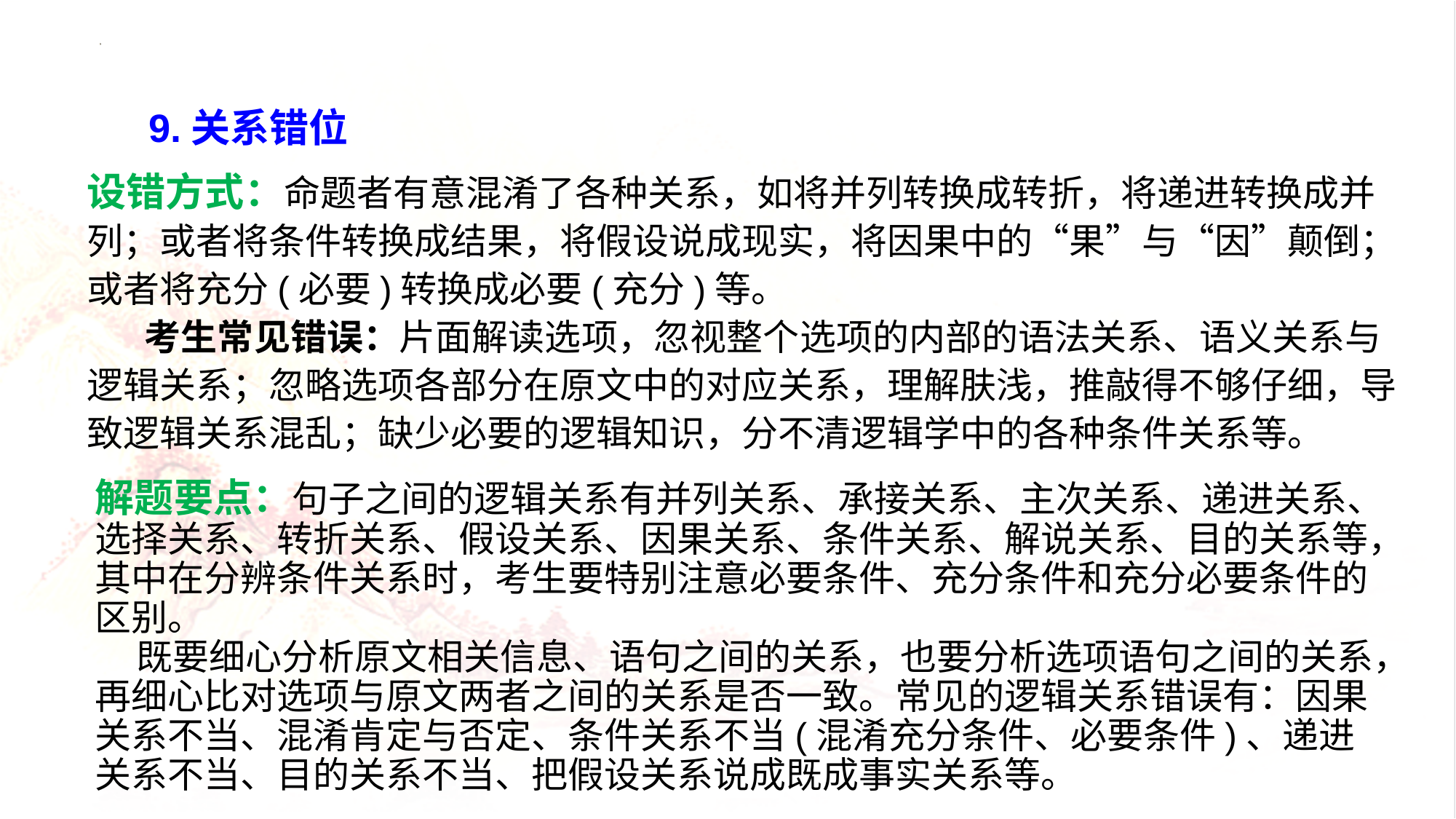

9.关系错位
设错方式：命题者有意混淆了各种关系，如将并列转换成转折，将递进转换成并列；或者将条件转换成结果，将假设说成现实，将因果中的“果”与“因”颠倒；或者将充分(必要)转换成必要(充分)等。
      考生常见错误：片面解读选项，忽视整个选项的内部的语法关系、语义关系与逻辑关系；忽略选项各部分在原文中的对应关系，理解肤浅，推敲得不够仔细，导致逻辑关系混乱；缺少必要的逻辑知识，分不清逻辑学中的各种条件关系等。
解题要点：句子之间的逻辑关系有并列关系、承接关系、主次关系、递进关系、选择关系、转折关系、假设关系、因果关系、条件关系、解说关系、目的关系等，其中在分辨条件关系时，考生要特别注意必要条件、充分条件和充分必要条件的区别。
    既要细心分析原文相关信息、语句之间的关系，也要分析选项语句之间的关系，再细心比对选项与原文两者之间的关系是否一致。常见的逻辑关系错误有：因果关系不当、混淆肯定与否定、条件关系不当(混淆充分条件、必要条件)、递进关系不当、目的关系不当、把假设关系说成既成事实关系等。